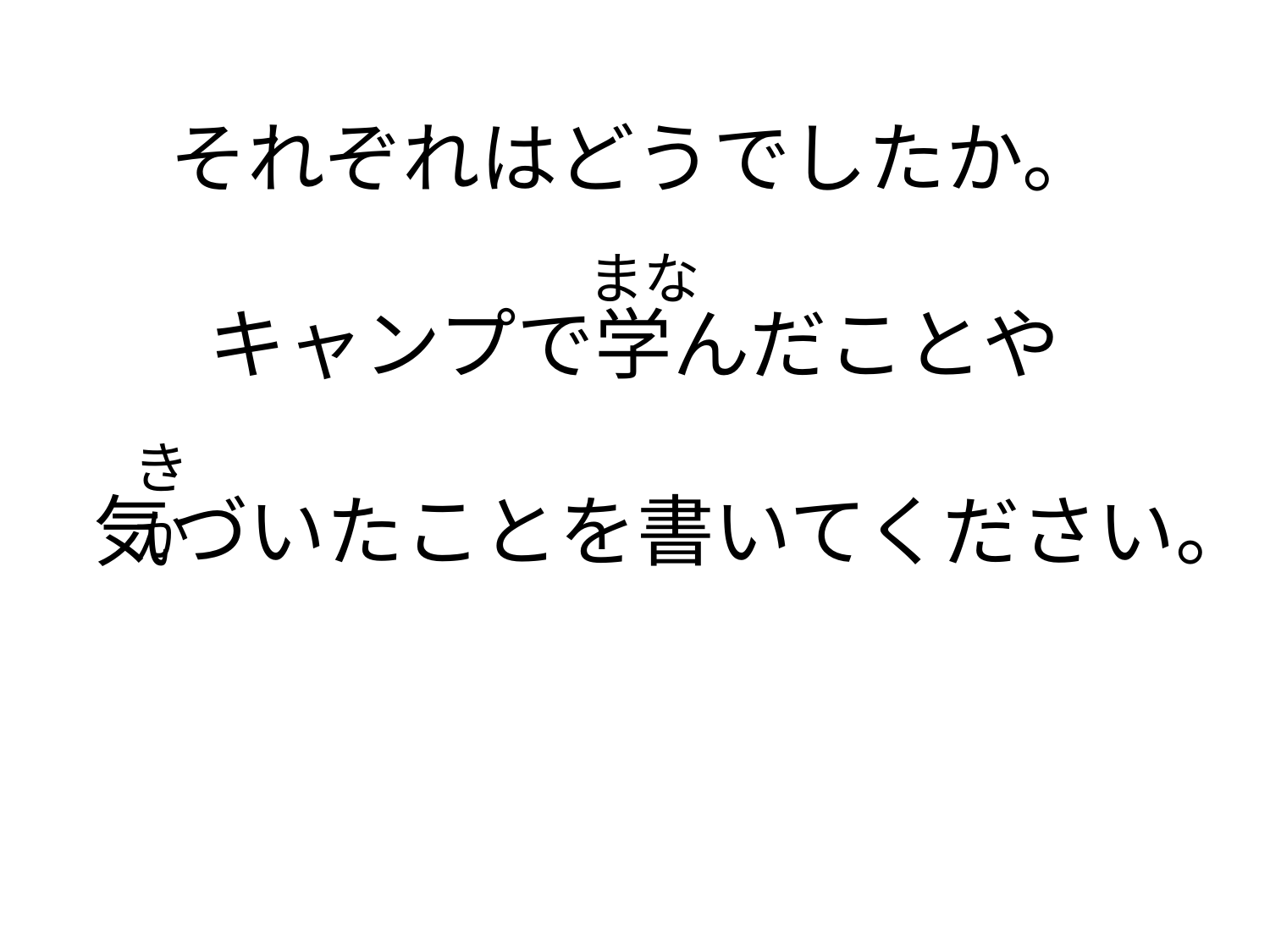

# それぞれはどうでしたか。 キャンプで学んだことや 気づいたことを書いてください。
まな
き　　　　　　　　　　　　か